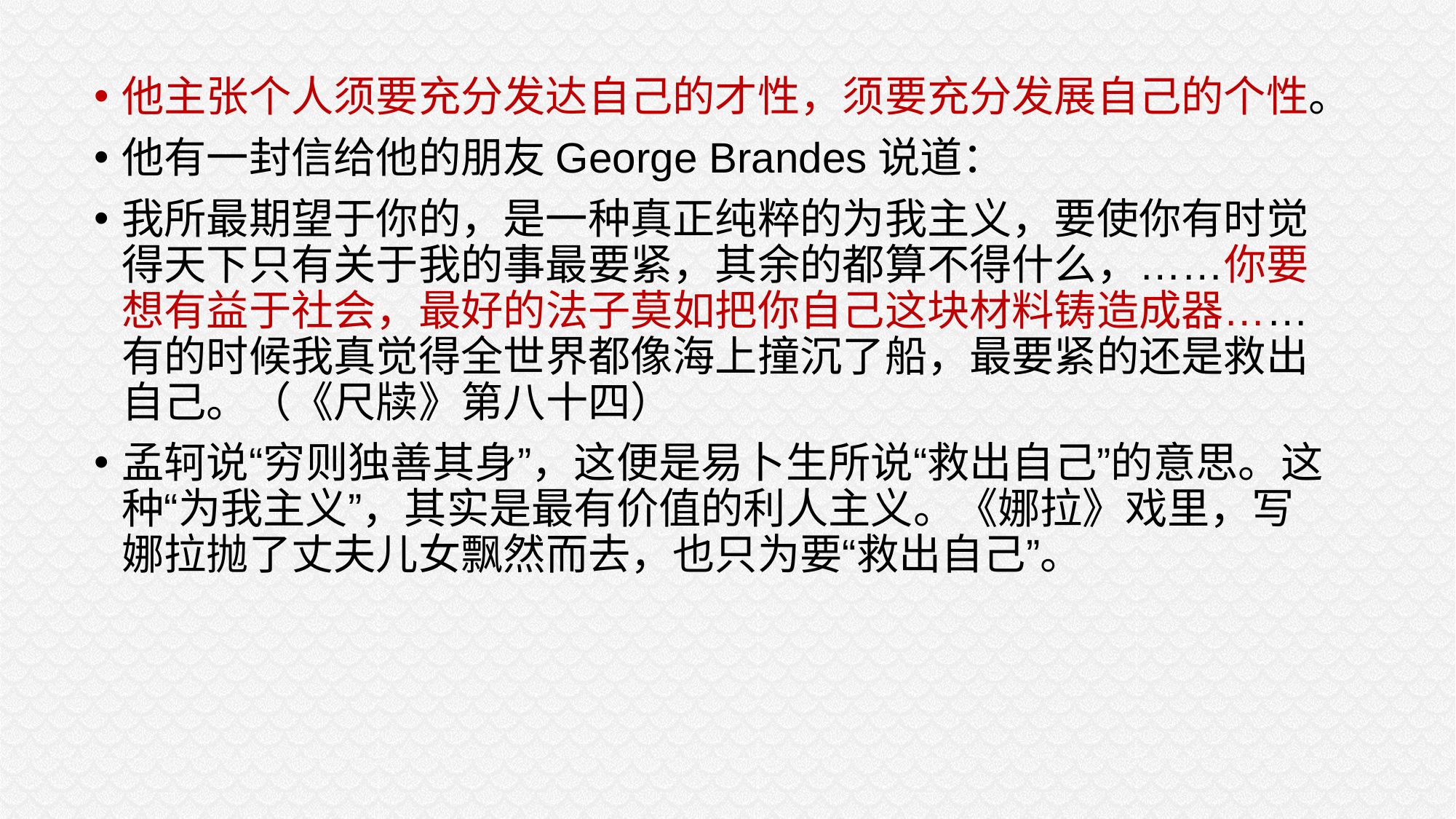

他主张个人须要充分发达自己的才性，须要充分发展自己的个性。
他有一封信给他的朋友George Brandes说道：
我所最期望于你的，是一种真正纯粹的为我主义，要使你有时觉得天下只有关于我的事最要紧，其余的都算不得什么，……你要想有益于社会，最好的法子莫如把你自己这块材料铸造成器……有的时候我真觉得全世界都像海上撞沉了船，最要紧的还是救出自己。（《尺牍》第八十四）
孟轲说“穷则独善其身”，这便是易卜生所说“救出自己”的意思。这种“为我主义”，其实是最有价值的利人主义。《娜拉》戏里，写娜拉抛了丈夫儿女飘然而去，也只为要“救出自己”。